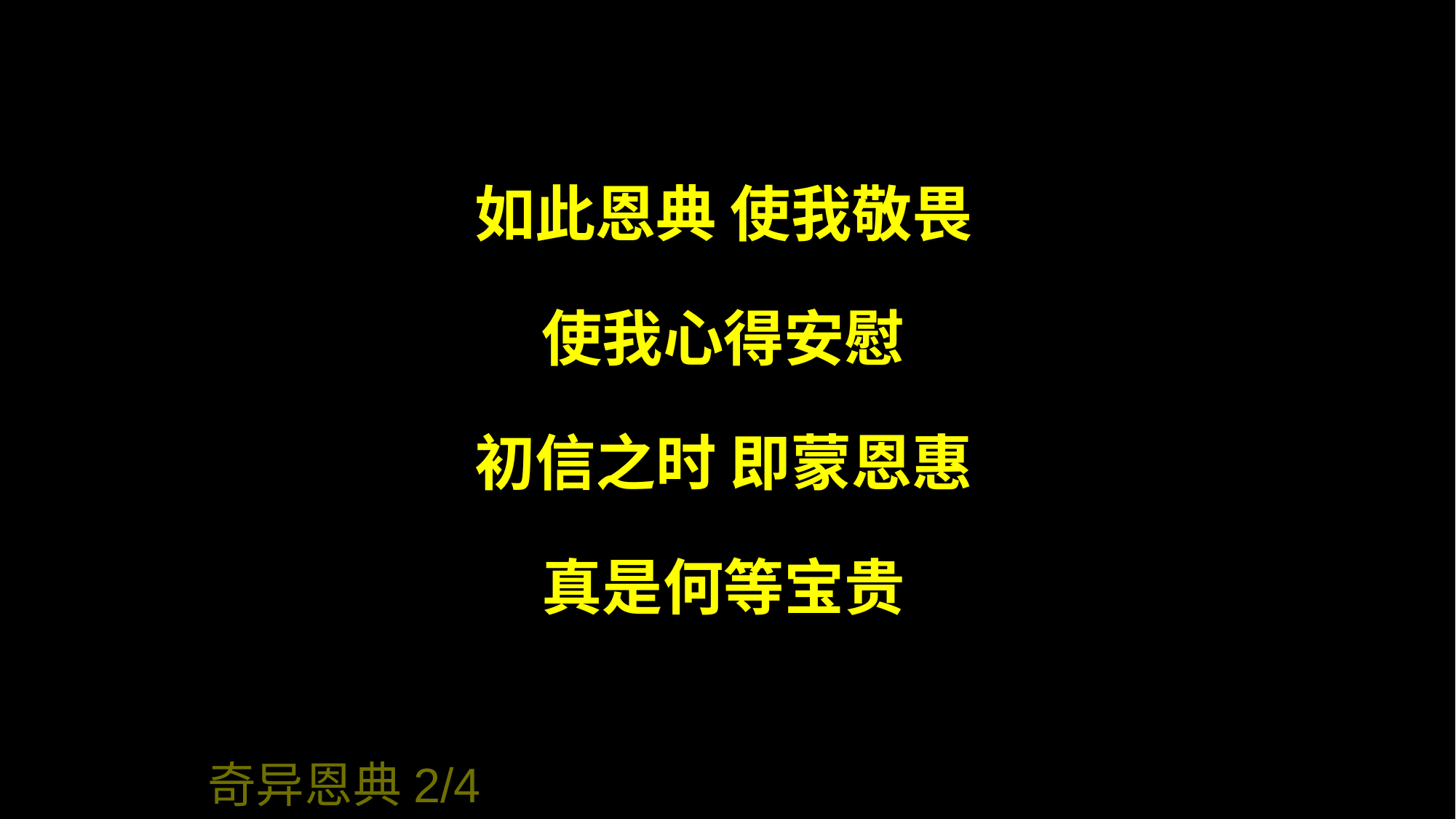

如此恩典 使我敬畏
使我心得安慰
初信之时 即蒙恩惠
真是何等宝贵
奇异恩典2/4